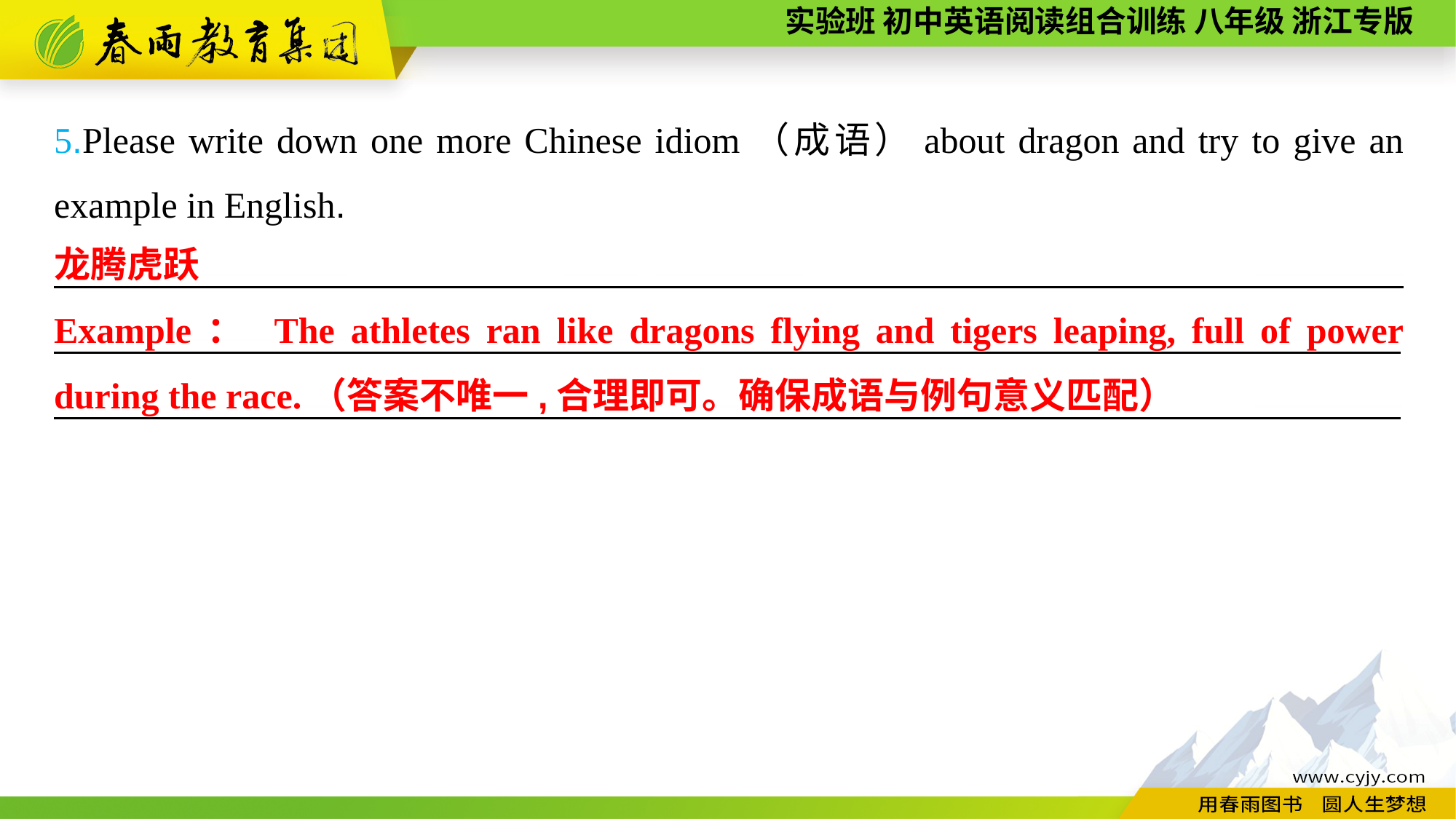

5.Please write down one more Chinese idiom（成语）about dragon and try to give an example in English.
————————                        ——  ————                                                  ————————————                        ——  ————                                                  ————
————————                        ——  ————                                                  ————
龙腾虎跃
Example： The athletes ran like dragons flying and tigers leaping, full of power during the race.（答案不唯一,合理即可。确保成语与例句意义匹配）